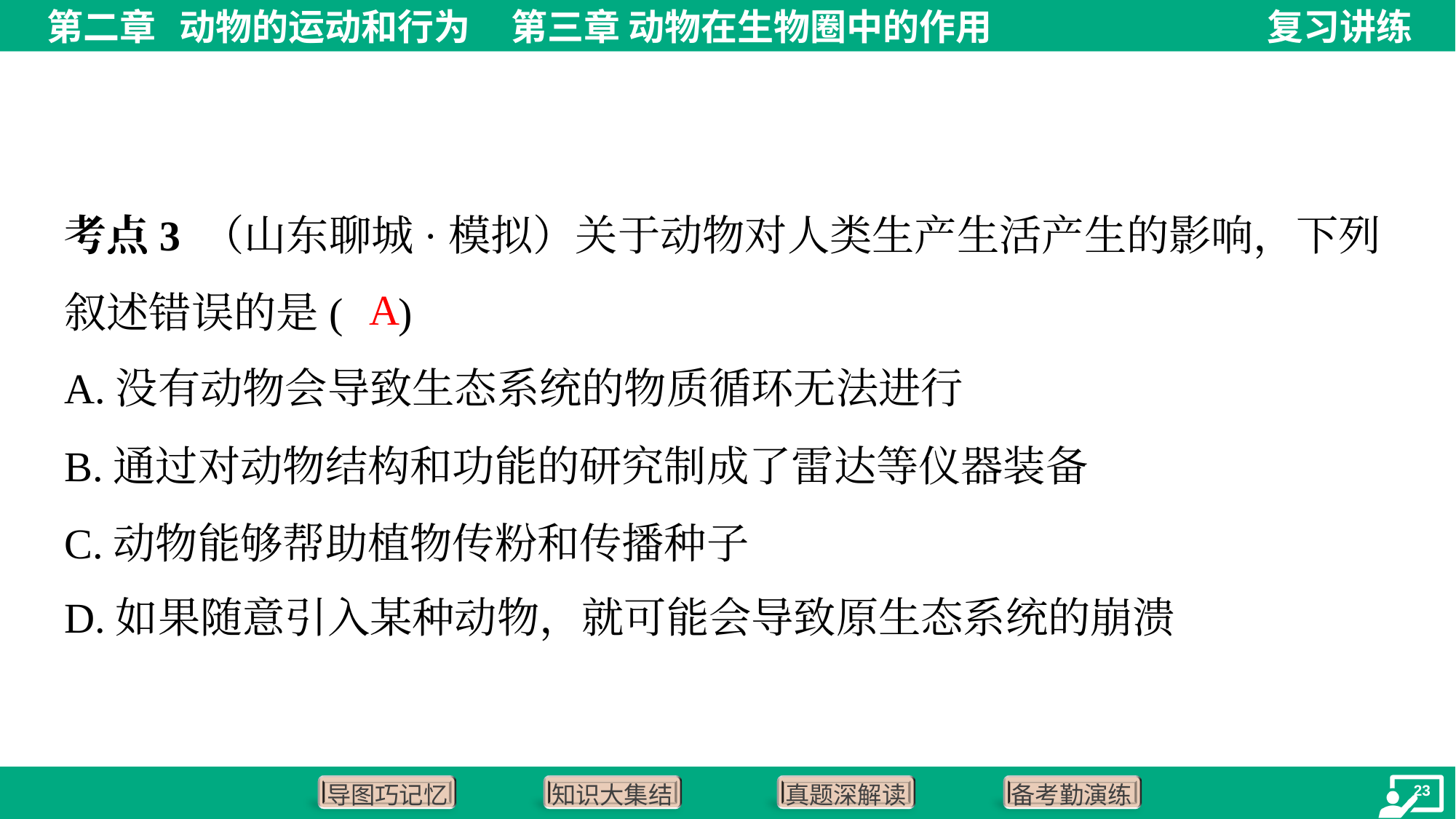

考点3 （山东聊城·模拟）关于动物对人类生产生活产生的影响，下列叙述错误的是(     )
A
A.没有动物会导致生态系统的物质循环无法进行
B.通过对动物结构和功能的研究制成了雷达等仪器装备
C.动物能够帮助植物传粉和传播种子
D.如果随意引入某种动物，就可能会导致原生态系统的崩溃